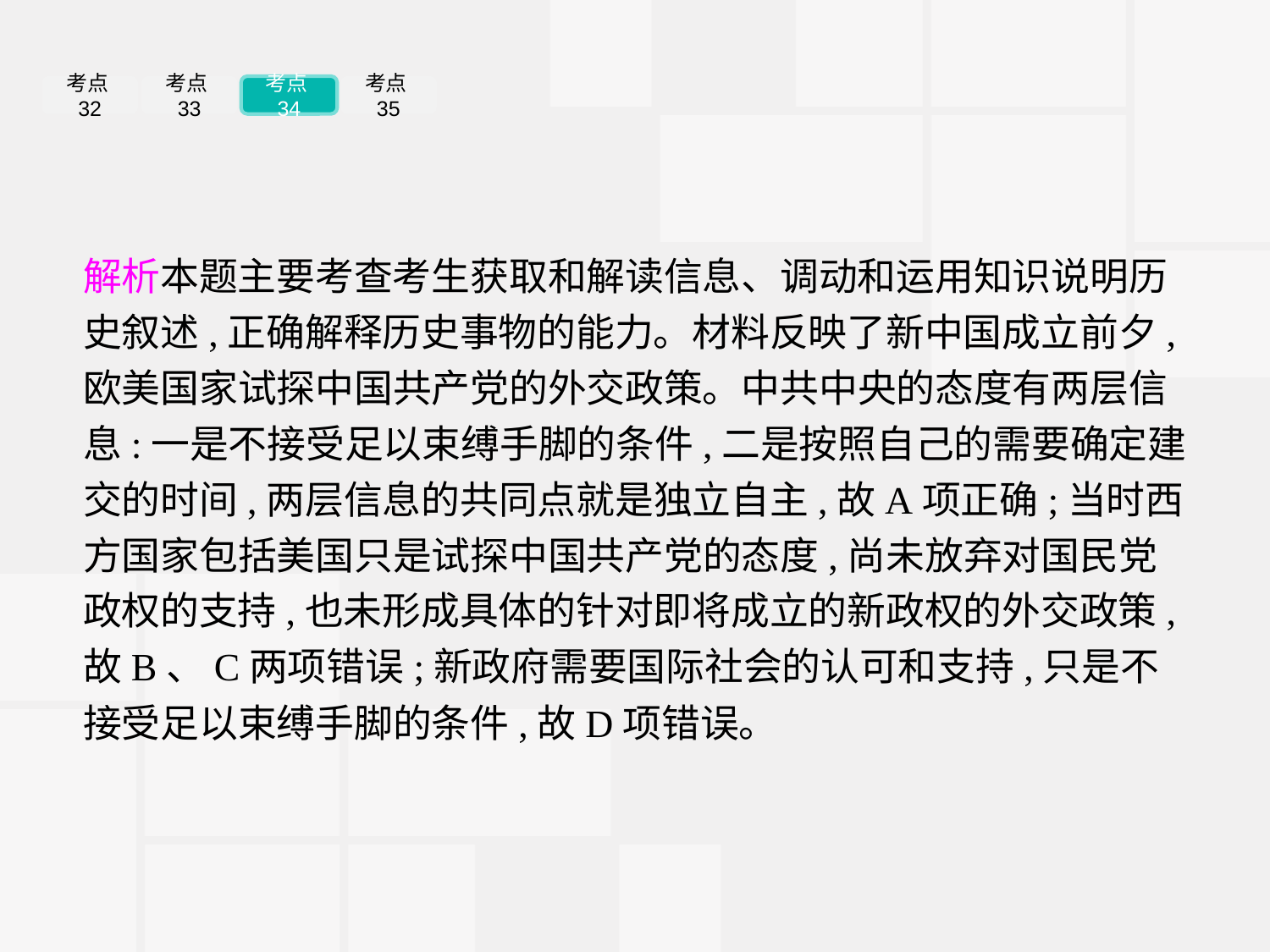

考点32
考点33
考点34
考点35
解析本题主要考查考生获取和解读信息、调动和运用知识说明历史叙述,正确解释历史事物的能力。材料反映了新中国成立前夕,欧美国家试探中国共产党的外交政策。中共中央的态度有两层信息:一是不接受足以束缚手脚的条件,二是按照自己的需要确定建交的时间,两层信息的共同点就是独立自主,故A项正确;当时西方国家包括美国只是试探中国共产党的态度,尚未放弃对国民党政权的支持,也未形成具体的针对即将成立的新政权的外交政策,故B、C两项错误;新政府需要国际社会的认可和支持,只是不接受足以束缚手脚的条件,故D项错误。